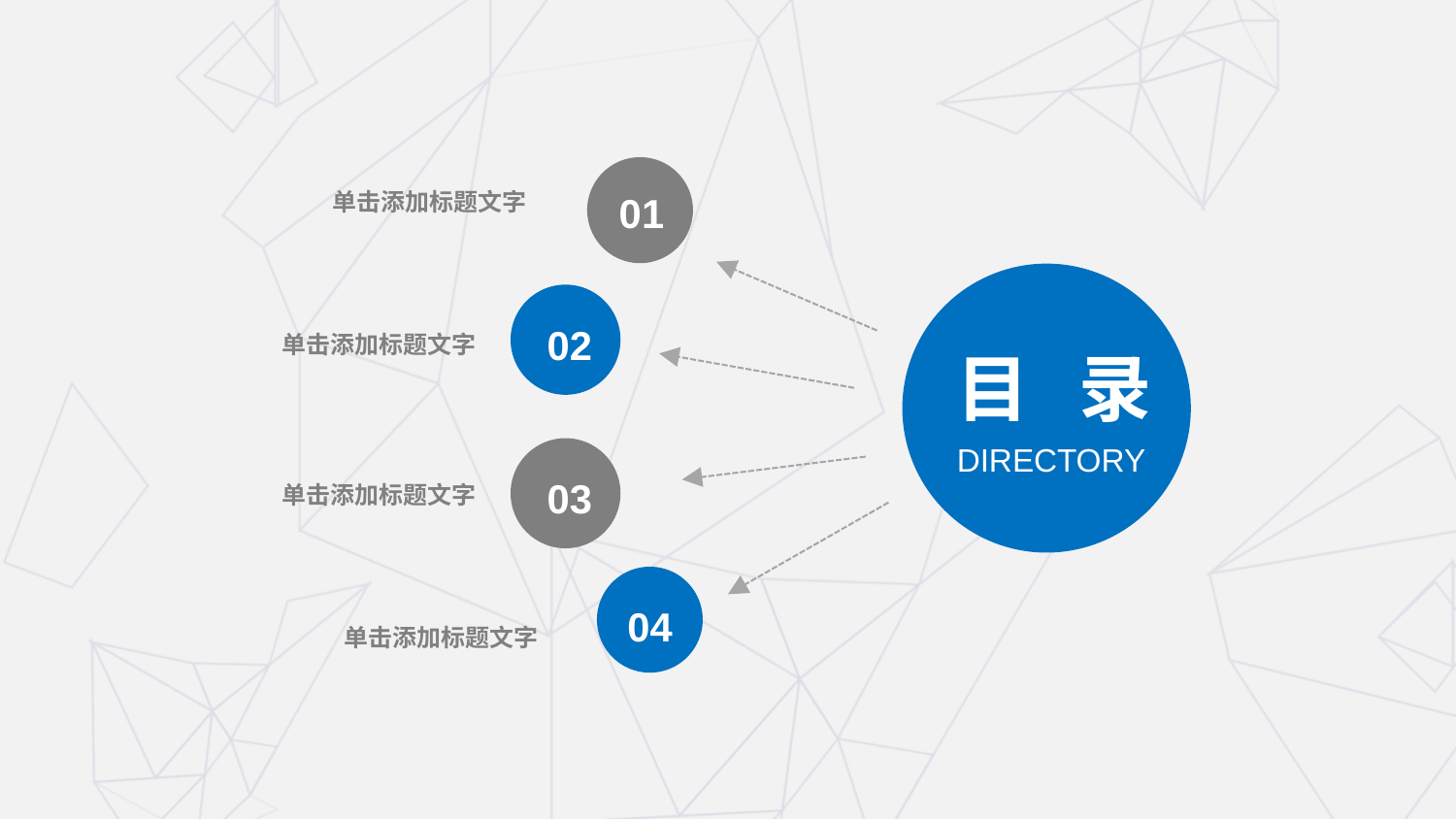

01
单击添加标题文字

02
单击添加标题文字
目   录

DIRECTORY

03

单击添加标题文字

04
单击添加标题文字